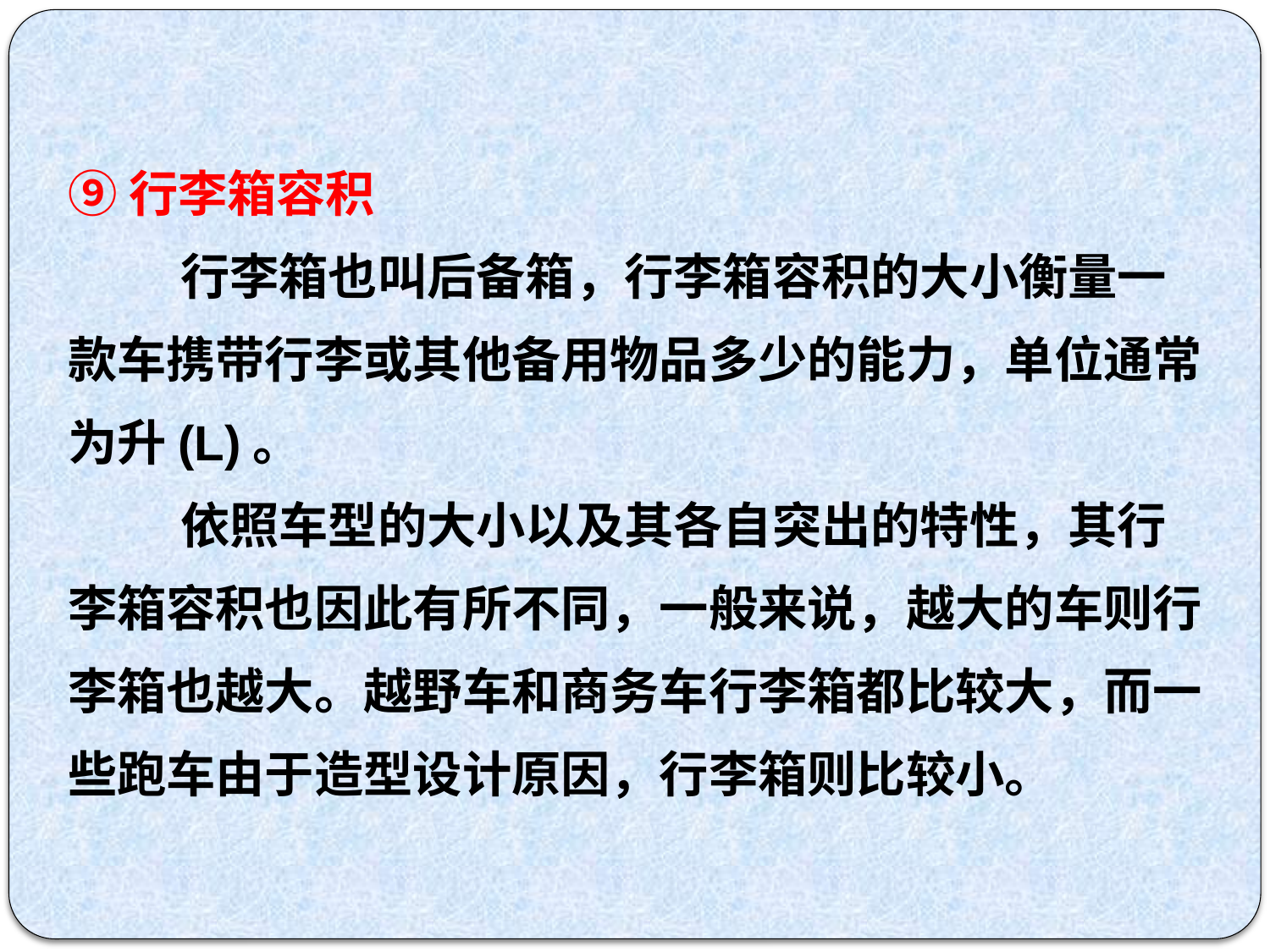

⑨行李箱容积
         行李箱也叫后备箱，行李箱容积的大小衡量一款车携带行李或其他备用物品多少的能力，单位通常为升(L)。
         依照车型的大小以及其各自突出的特性，其行李箱容积也因此有所不同，一般来说，越大的车则行李箱也越大。越野车和商务车行李箱都比较大，而一些跑车由于造型设计原因，行李箱则比较小。